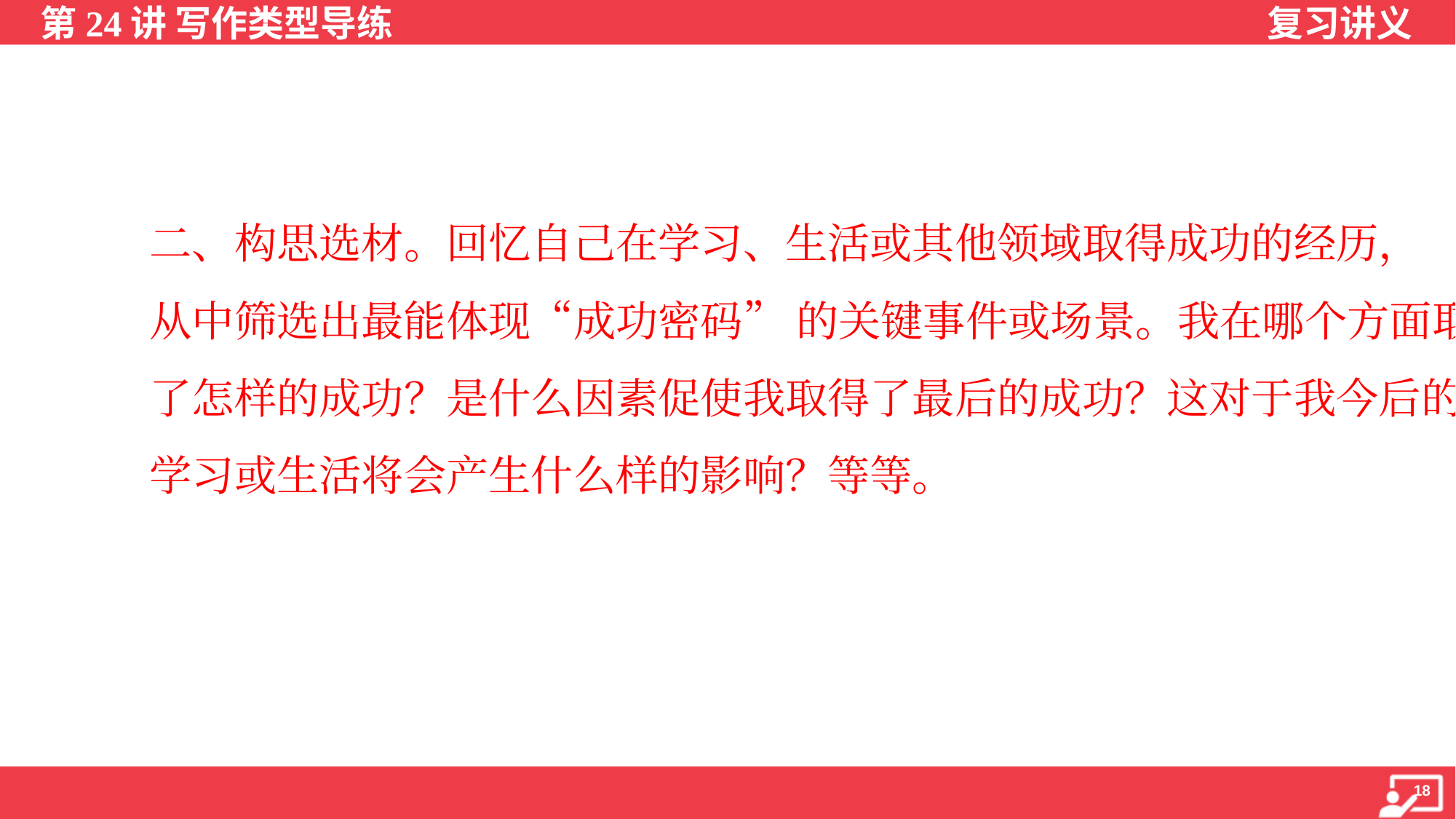

二、构思选材。回忆自己在学习、生活或其他领域取得成功的经历，
从中筛选出最能体现“成功密码” 的关键事件或场景。我在哪个方面取得
了怎样的成功？是什么因素促使我取得了最后的成功？这对于我今后的
学习或生活将会产生什么样的影响？等等。